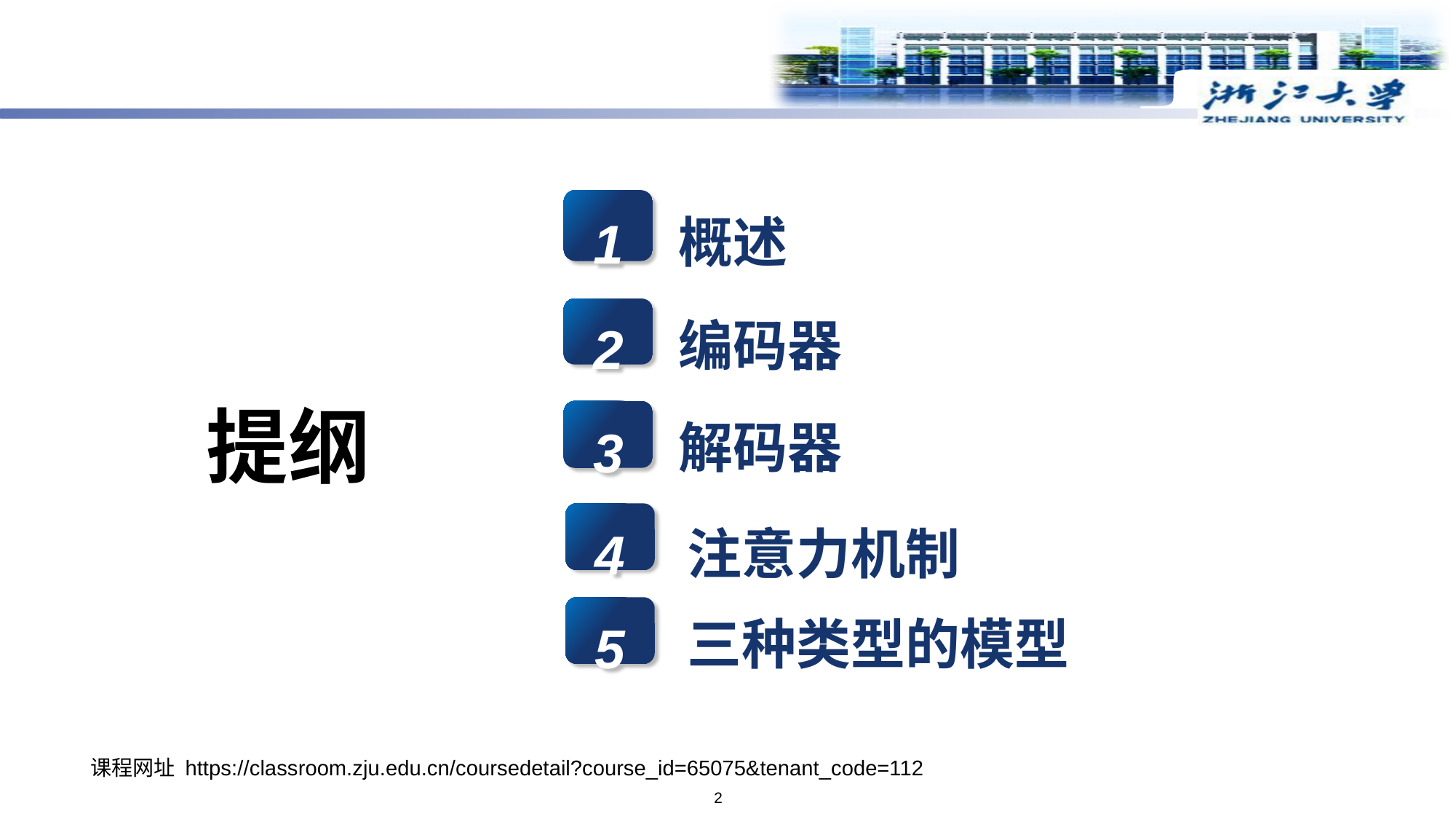

概述
1
编码器
2
解码器
3
注意力机制
三种类型的模型
提纲
4
5
课程网址 https://classroom.zju.edu.cn/coursedetail?course_id=65075&tenant_code=112
2